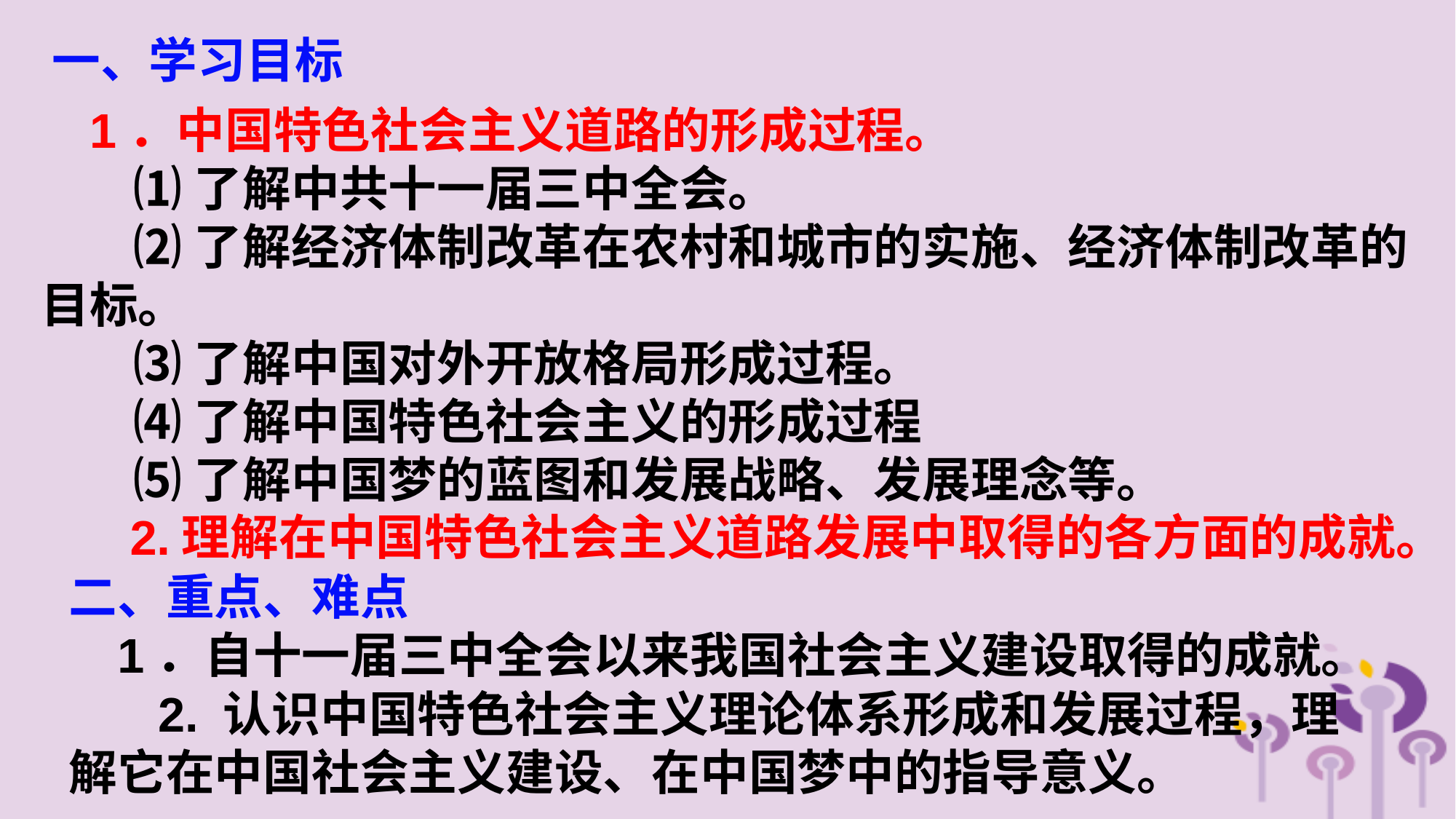

一、学习目标
1．中国特色社会主义道路的形成过程。
    ⑴了解中共十一届三中全会。
    ⑵了解经济体制改革在农村和城市的实施、经济体制改革的目标。
    ⑶了解中国对外开放格局形成过程。
    ⑷了解中国特色社会主义的形成过程
    ⑸了解中国梦的蓝图和发展战略、发展理念等。
   2.理解在中国特色社会主义道路发展中取得的各方面的成就。
二、重点、难点
1．自十一届三中全会以来我国社会主义建设取得的成就。
   2. 认识中国特色社会主义理论体系形成和发展过程，理解它在中国社会主义建设、在中国梦中的指导意义。